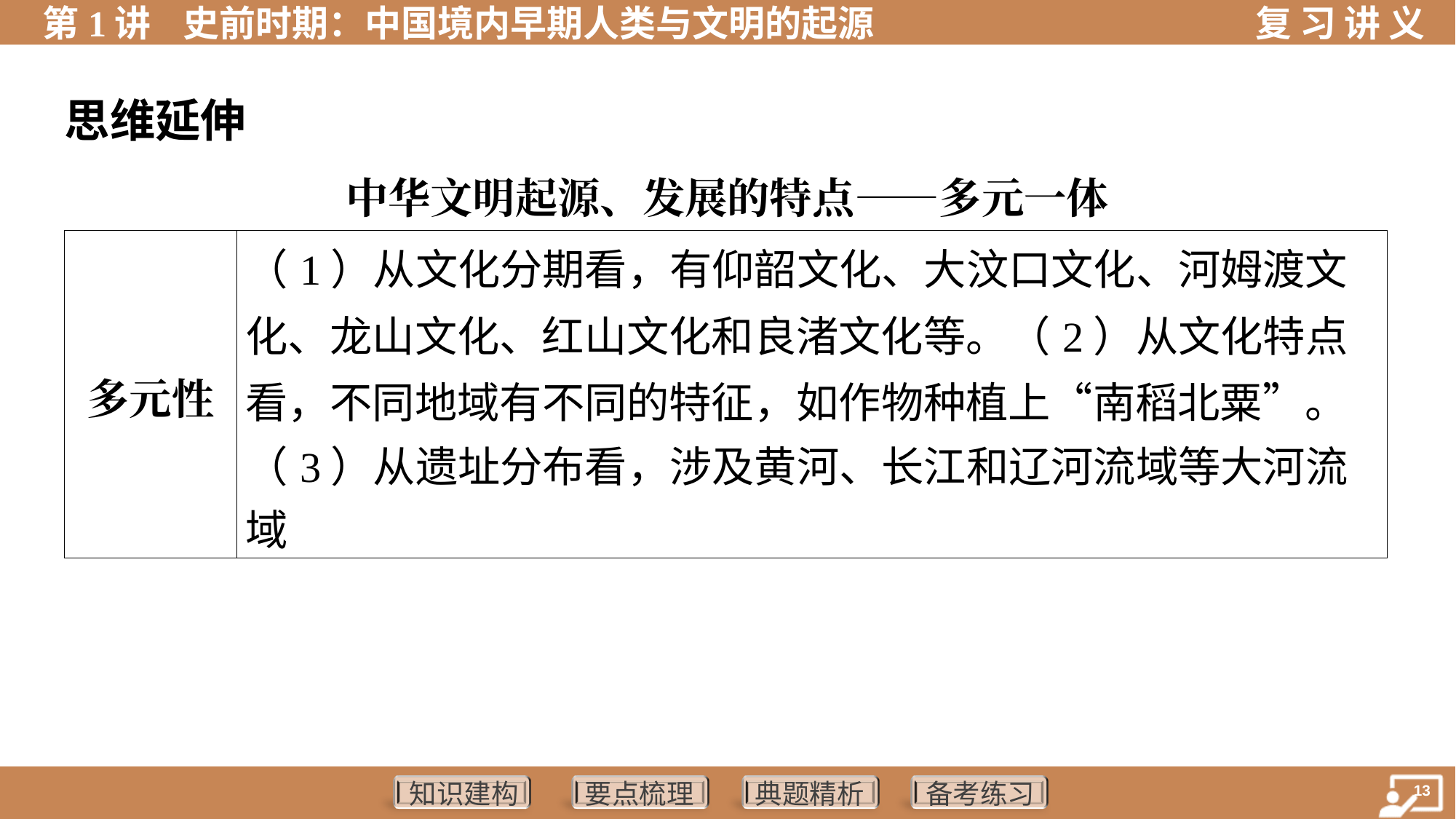

思维延伸
中华文明起源、发展的特点——多元一体
| 多元性 | （1）从文化分期看，有仰韶文化、大汶口文化、河姆渡文 化、龙山文化、红山文化和良渚文化等。（2）从文化特点 看，不同地域有不同的特征，如作物种植上“南稻北粟”。 （3）从遗址分布看，涉及黄河、长江和辽河流域等大河流域 |
| --- | --- |